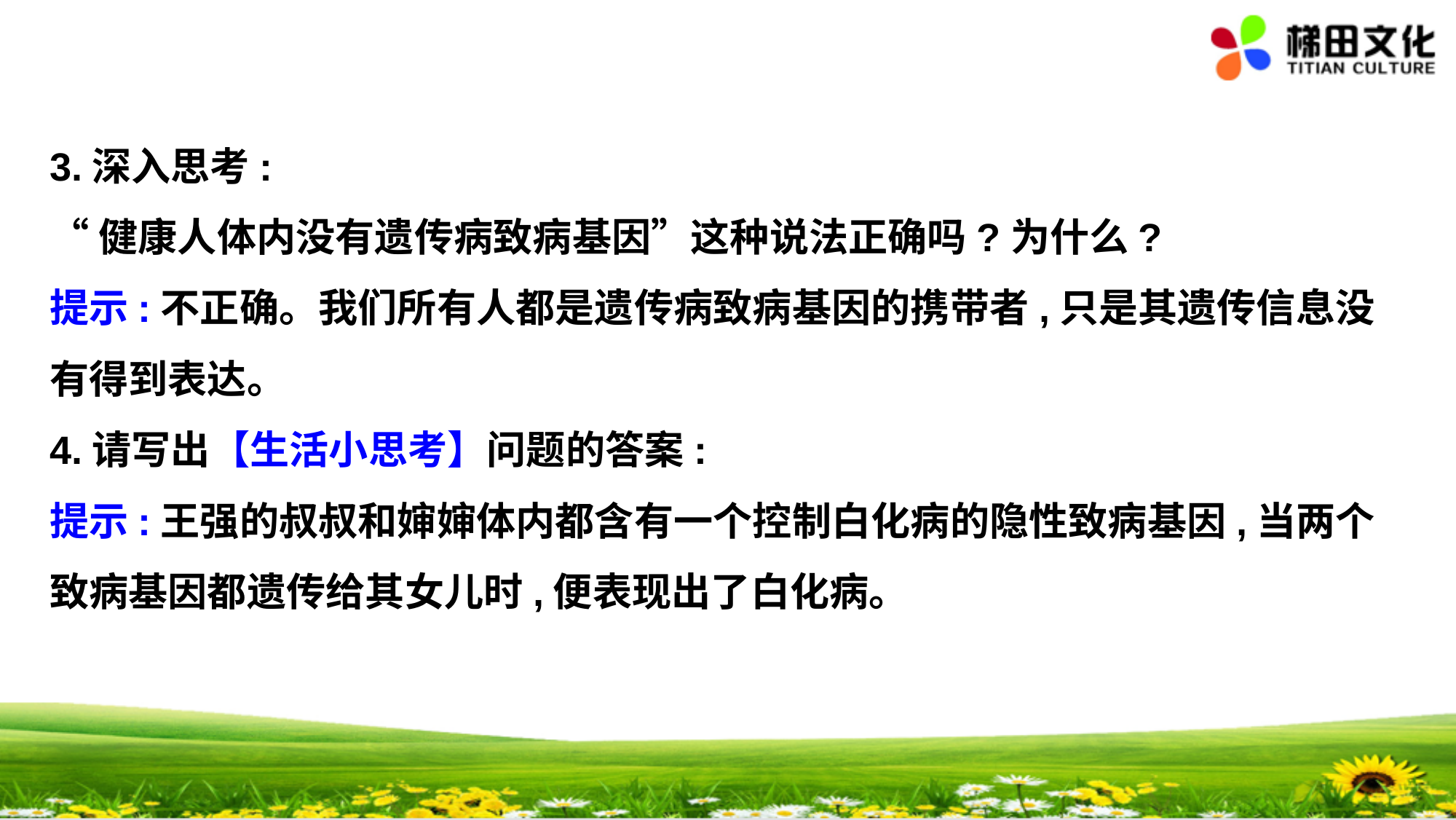

3.深入思考:
“健康人体内没有遗传病致病基因”这种说法正确吗?为什么?
提示:不正确。我们所有人都是遗传病致病基因的携带者,只是其遗传信息没有得到表达。
4.请写出【生活小思考】问题的答案:
提示:王强的叔叔和婶婶体内都含有一个控制白化病的隐性致病基因,当两个致病基因都遗传给其女儿时,便表现出了白化病。